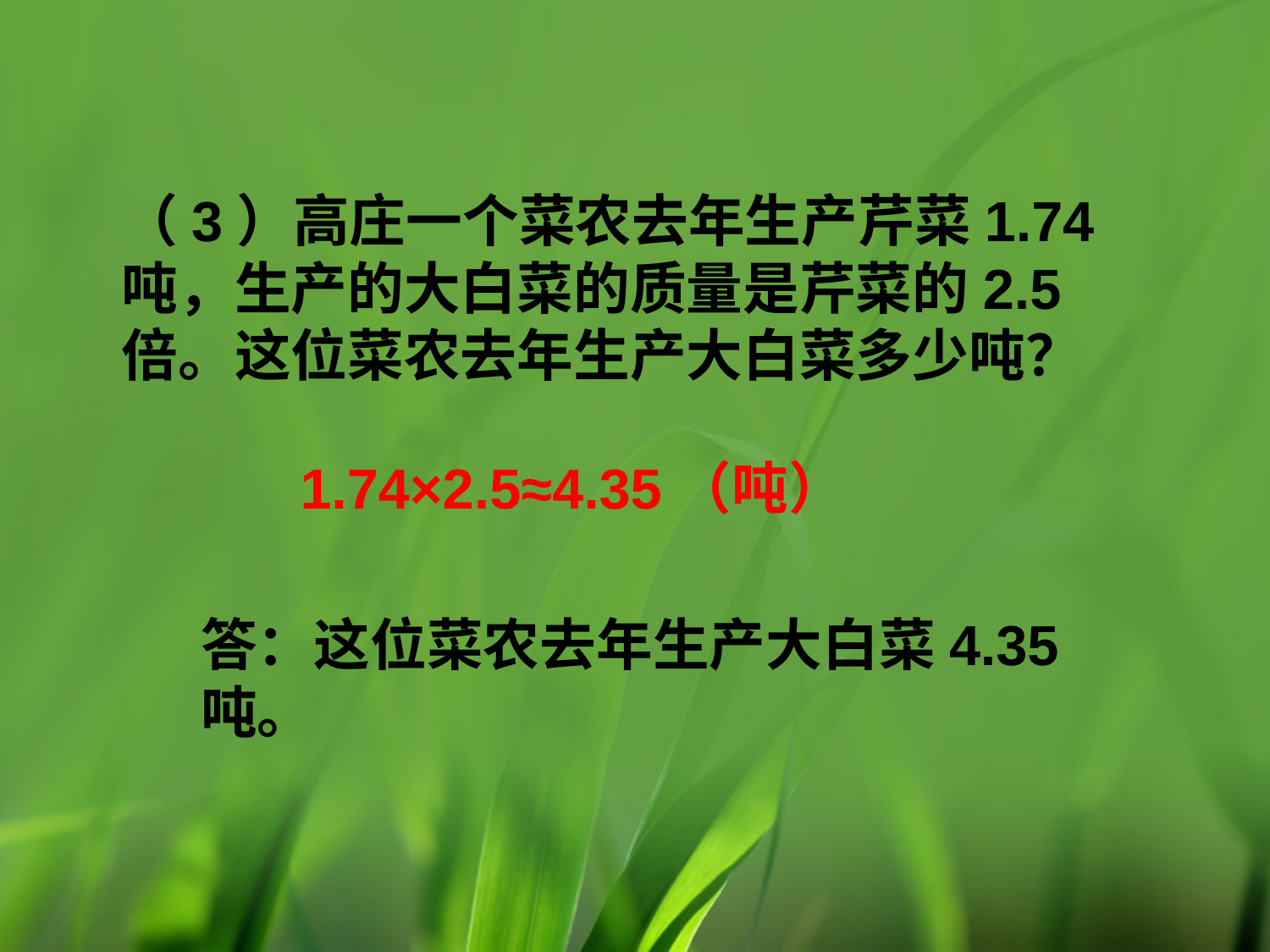

（3）高庄一个菜农去年生产芹菜1.74吨，生产的大白菜的质量是芹菜的2.5倍。这位菜农去年生产大白菜多少吨？
1.74×2.5≈4.35（吨）
答：这位菜农去年生产大白菜4.35吨。